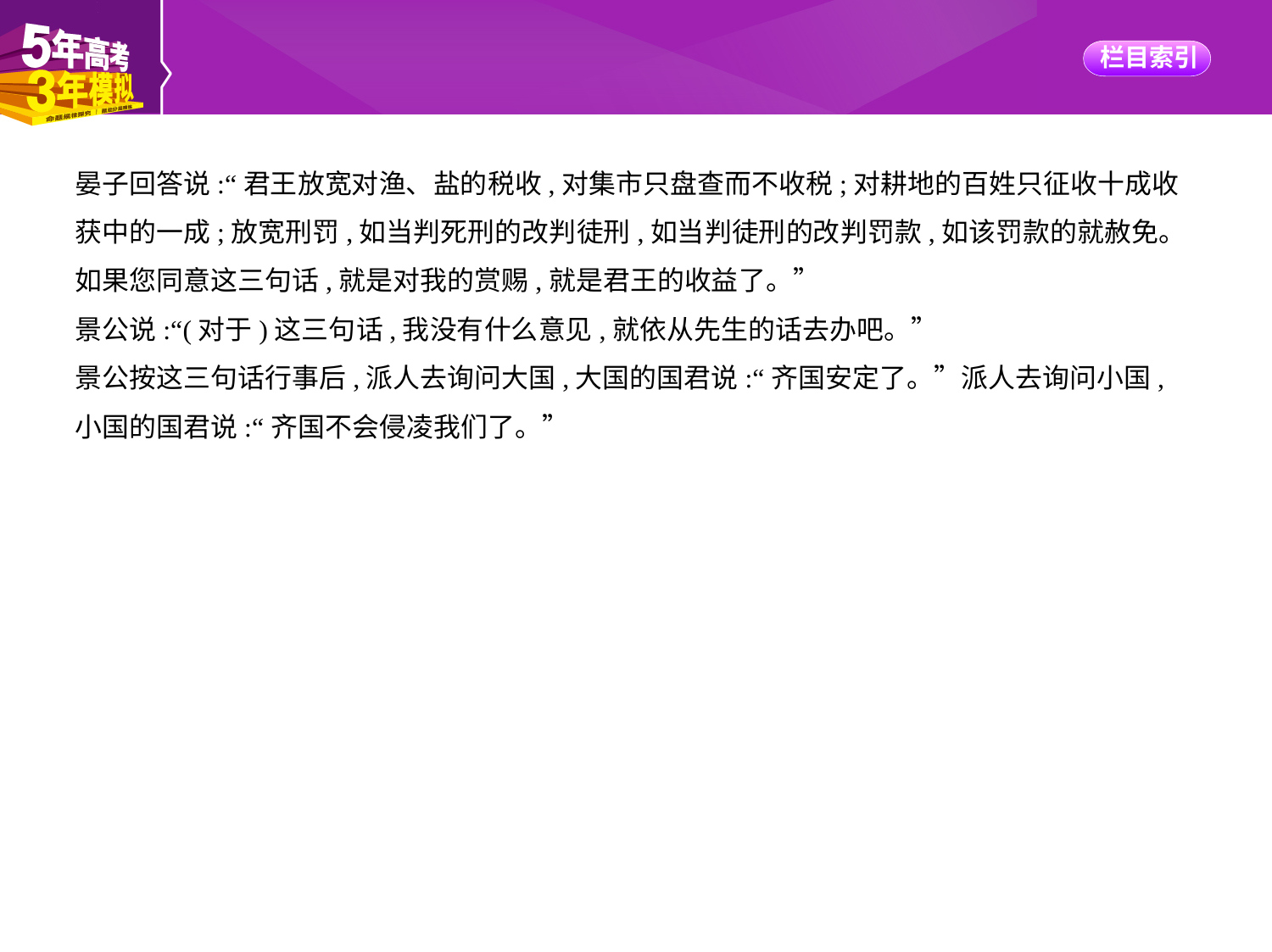

晏子回答说:“君王放宽对渔、盐的税收,对集市只盘查而不收税;对耕地的百姓只征收十成收
获中的一成;放宽刑罚,如当判死刑的改判徒刑,如当判徒刑的改判罚款,如该罚款的就赦免。
如果您同意这三句话,就是对我的赏赐,就是君王的收益了。”
景公说:“(对于)这三句话,我没有什么意见,就依从先生的话去办吧。”
景公按这三句话行事后,派人去询问大国,大国的国君说:“齐国安定了。”派人去询问小国,
小国的国君说:“齐国不会侵凌我们了。”